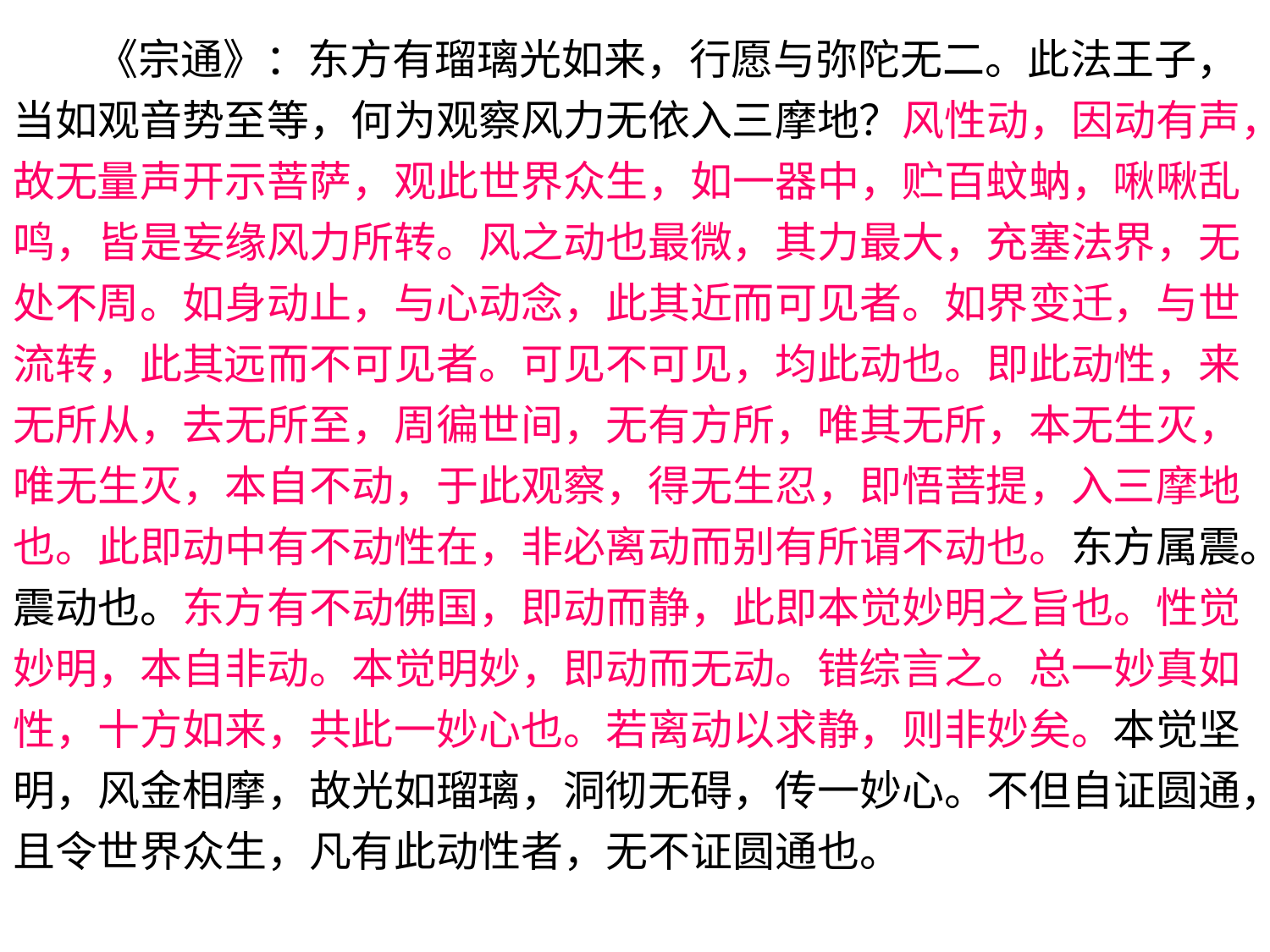

《宗通》：东方有瑠璃光如来，行愿与弥陀无二。此法王子，当如观音势至等，何为观察风力无依入三摩地？风性动，因动有声，故无量声开示菩萨，观此世界众生，如一器中，贮百蚊蚋，啾啾乱鸣，皆是妄缘风力所转。风之动也最微，其力最大，充塞法界，无处不周。如身动止，与心动念，此其近而可见者。如界变迁，与世流转，此其远而不可见者。可见不可见，均此动也。即此动性，来无所从，去无所至，周徧世间，无有方所，唯其无所，本无生灭，唯无生灭，本自不动，于此观察，得无生忍，即悟菩提，入三摩地也。此即动中有不动性在，非必离动而别有所谓不动也。东方属震。震动也。东方有不动佛国，即动而静，此即本觉妙明之旨也。性觉妙明，本自非动。本觉明妙，即动而无动。错综言之。总一妙真如性，十方如来，共此一妙心也。若离动以求静，则非妙矣。本觉坚明，风金相摩，故光如瑠璃，洞彻无碍，传一妙心。不但自证圆通，且令世界众生，凡有此动性者，无不证圆通也。